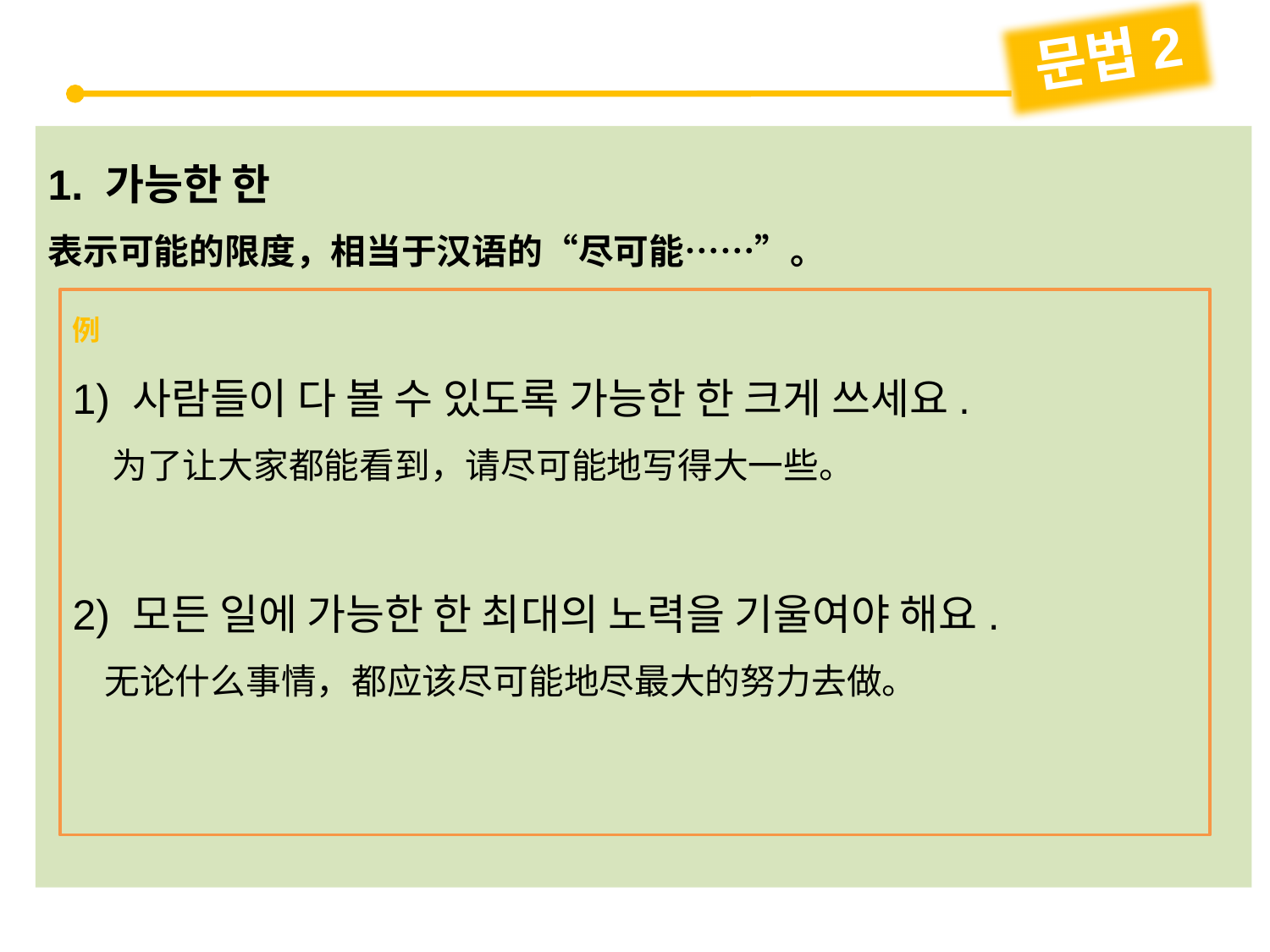

문법2
1. 가능한 한
表示可能的限度，相当于汉语的“尽可能……”。

例
1) 사람들이 다 볼 수 있도록 가능한 한 크게 쓰세요.
    为了让大家都能看到，请尽可能地写得大一些。

2) 모든 일에 가능한 한 최대의 노력을 기울여야 해요.
   无论什么事情，都应该尽可能地尽最大的努力去做。